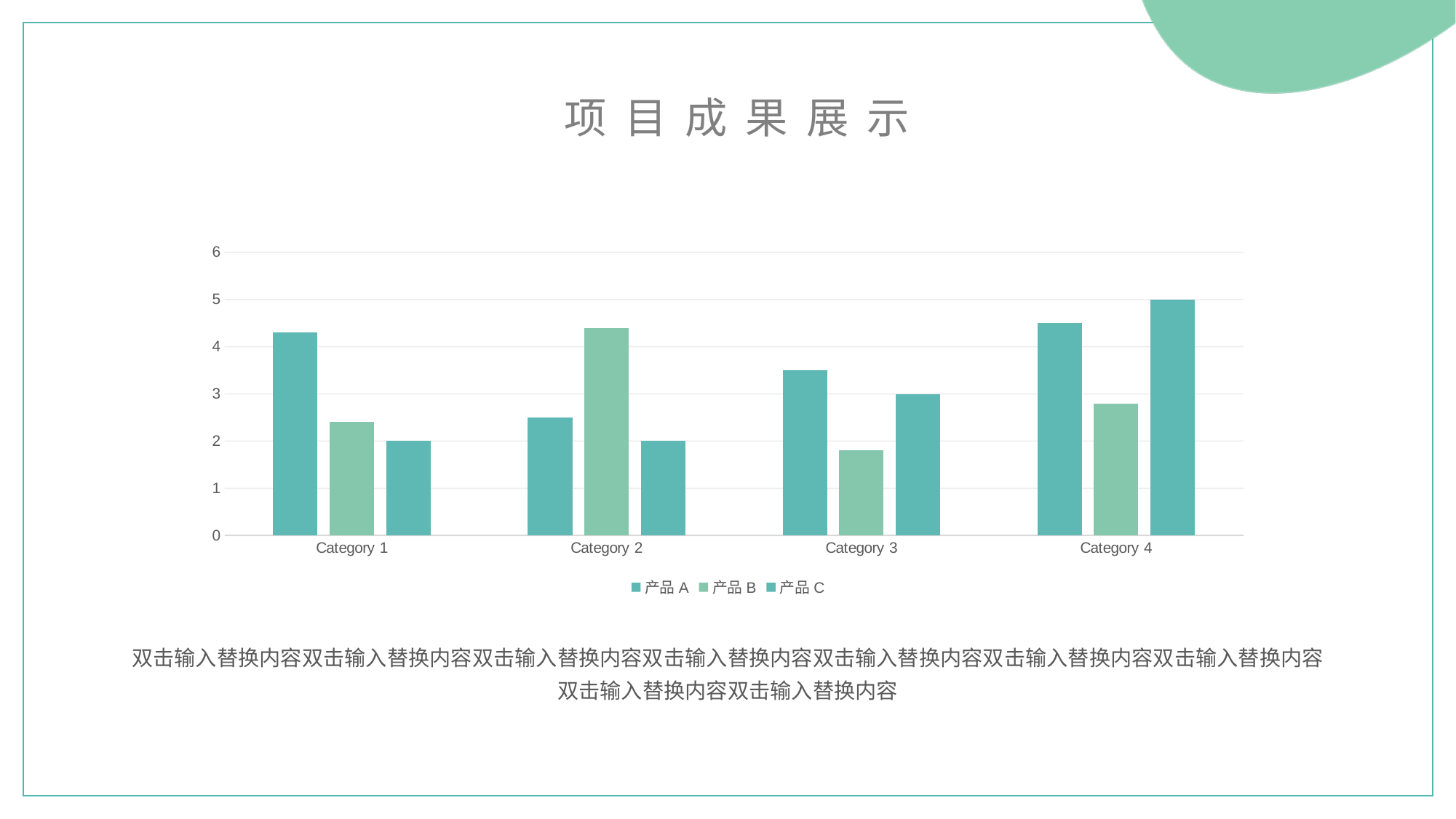

项目成果展示

### Chart

| Category | 产品A | 产品B | 产品C |
|---|---|---|---|
| Category 1 | 4.3 | 2.4 | 2.0 |
| Category 2 | 2.5 | 4.4 | 2.0 |
| Category 3 | 3.5 | 1.8 | 3.0 |
| Category 4 | 4.5 | 2.8 | 5.0 |
双击输入替换内容双击输入替换内容双击输入替换内容双击输入替换内容双击输入替换内容双击输入替换内容双击输入替换内容双击输入替换内容双击输入替换内容